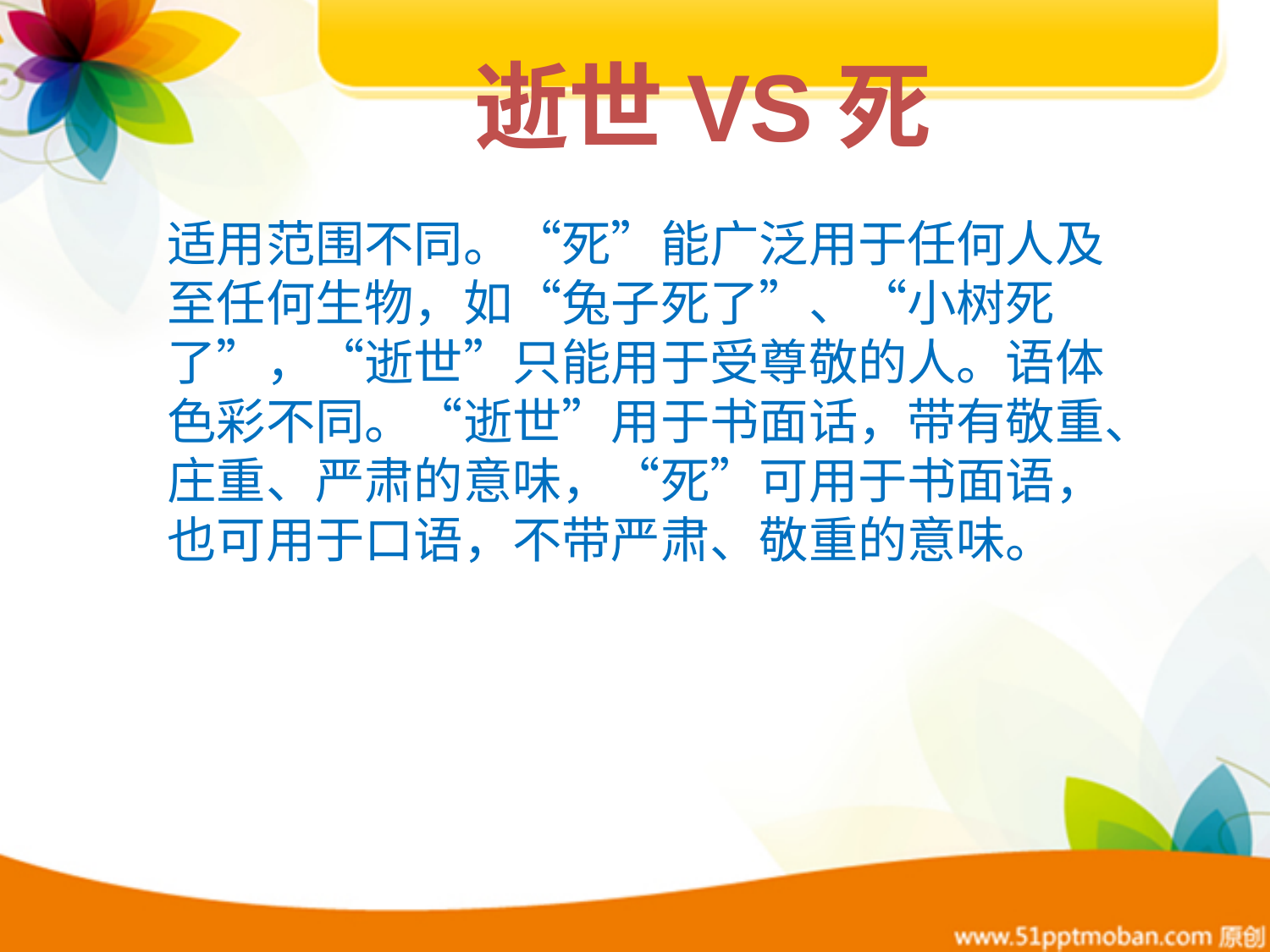

逝世VS死
适用范围不同。“死”能广泛用于任何人及至任何生物，如“兔子死了”、“小树死了”，“逝世”只能用于受尊敬的人。语体色彩不同。“逝世”用于书面话，带有敬重、庄重、严肃的意味，“死”可用于书面语，也可用于口语，不带严肃、敬重的意味。